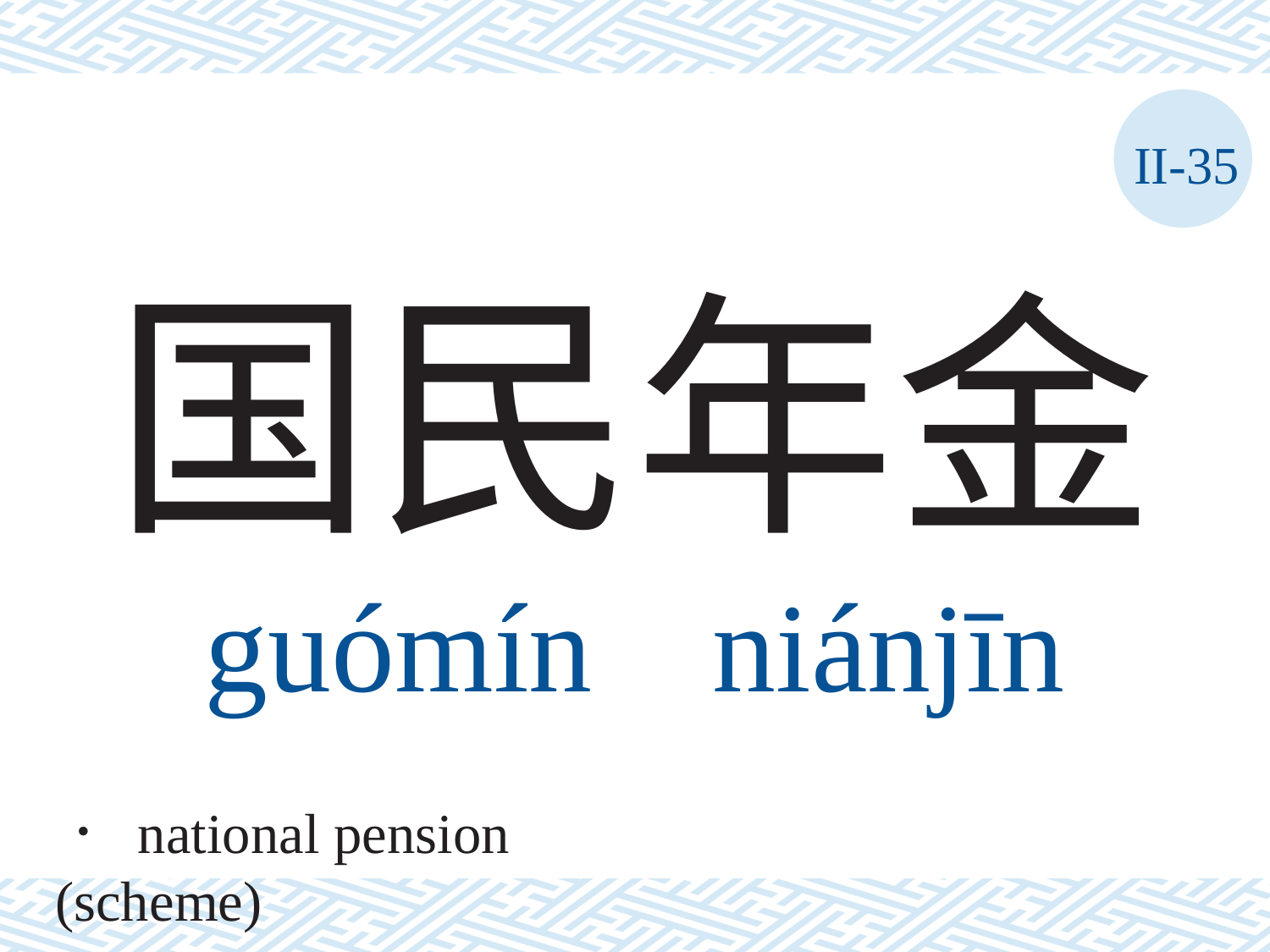

II-35
# 国民年金 guómín	niánjīn
． national pension (scheme)